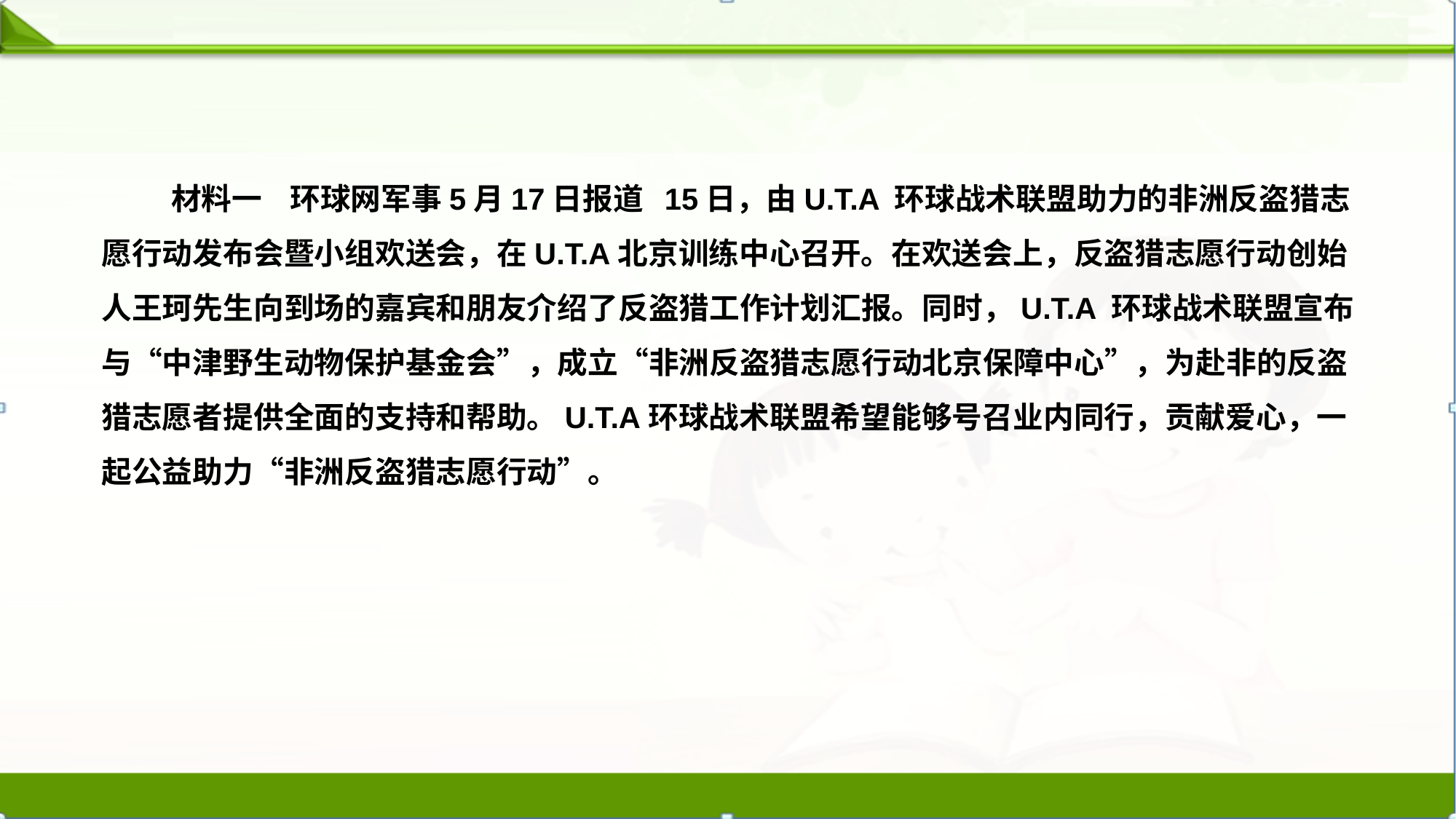

材料一    环球网军事5月17日报道  15日，由U.T.A 环球战术联盟助力的非洲反盗猎志愿行动发布会暨小组欢送会，在U.T.A北京训练中心召开。在欢送会上，反盗猎志愿行动创始人王珂先生向到场的嘉宾和朋友介绍了反盗猎工作计划汇报。同时，U.T.A 环球战术联盟宣布与“中津野生动物保护基金会”，成立“非洲反盗猎志愿行动北京保障中心”，为赴非的反盗猎志愿者提供全面的支持和帮助。U.T.A环球战术联盟希望能够号召业内同行，贡献爱心，一起公益助力“非洲反盗猎志愿行动”。